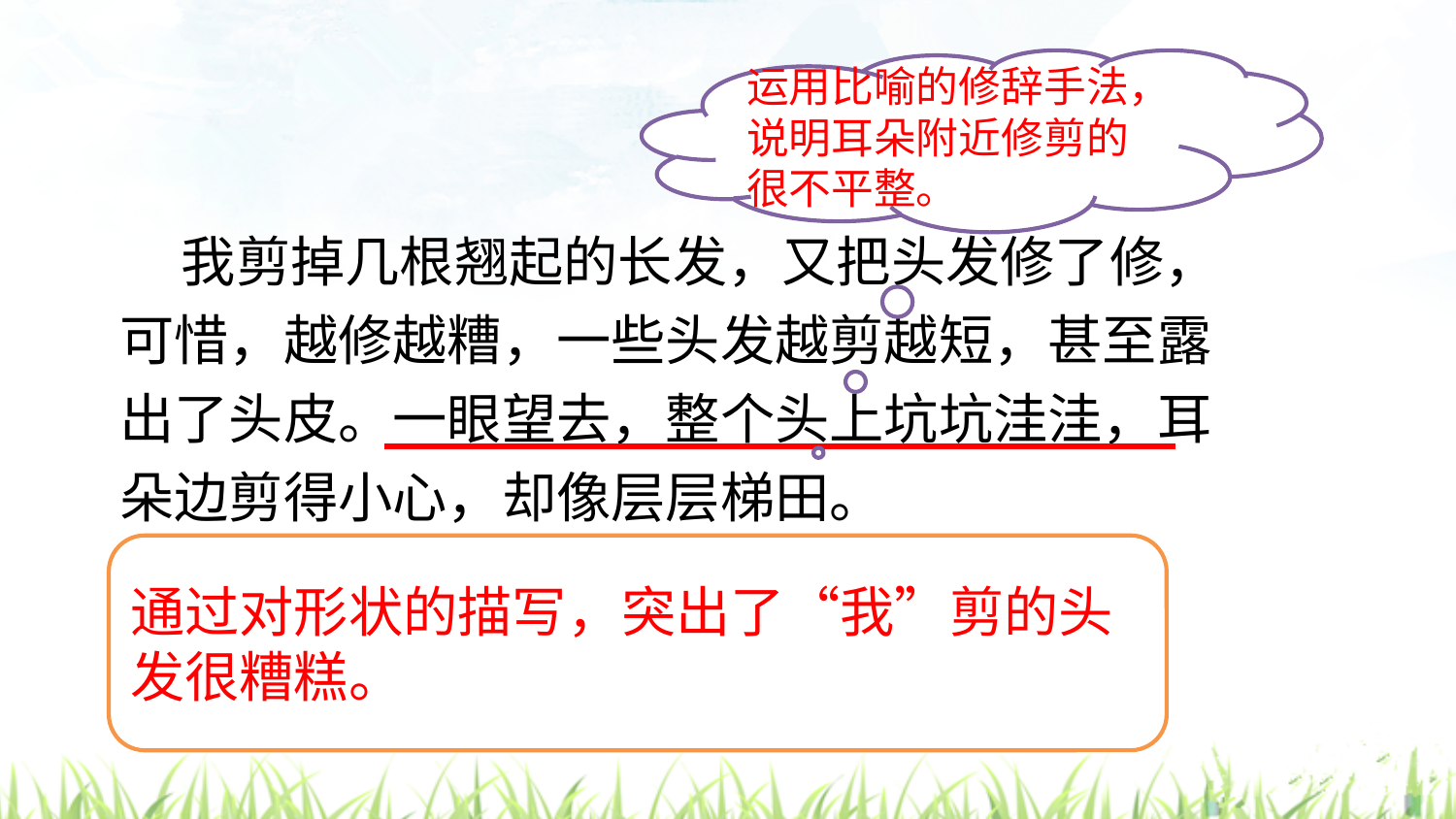

运用比喻的修辞手法，说明耳朵附近修剪的很不平整。
    我剪掉几根翘起的长发，又把头发修了修，可惜，越修越糟，一些头发越剪越短，甚至露出了头皮。一眼望去，整个头上坑坑洼洼，耳朵边剪得小心，却像层层梯田。
通过对形状的描写，突出了“我”剪的头发很糟糕。